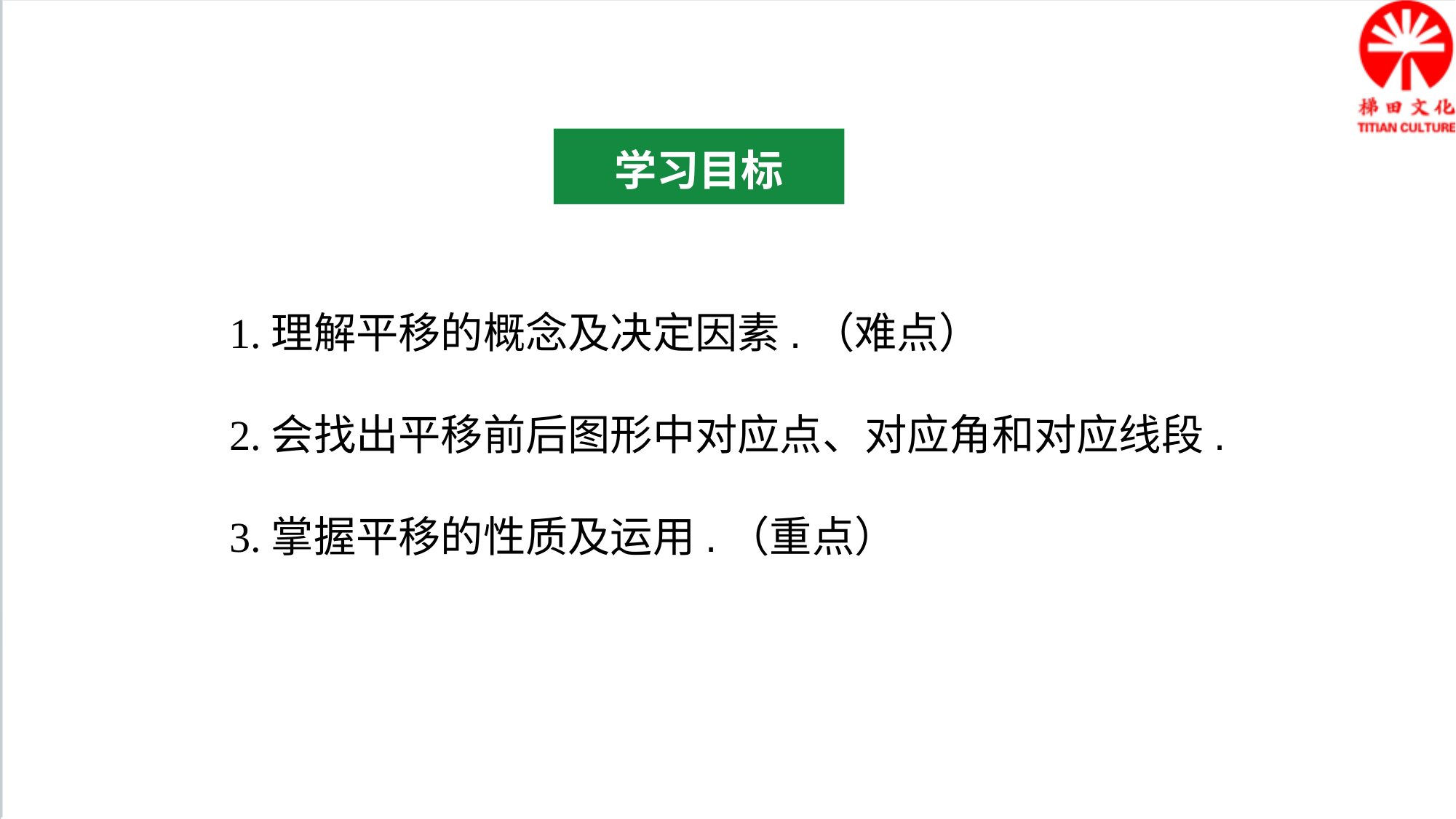

学习目标

1.理解平移的概念及决定因素.（难点）
2.会找出平移前后图形中对应点、对应角和对应线段.
3.掌握平移的性质及运用.（重点）